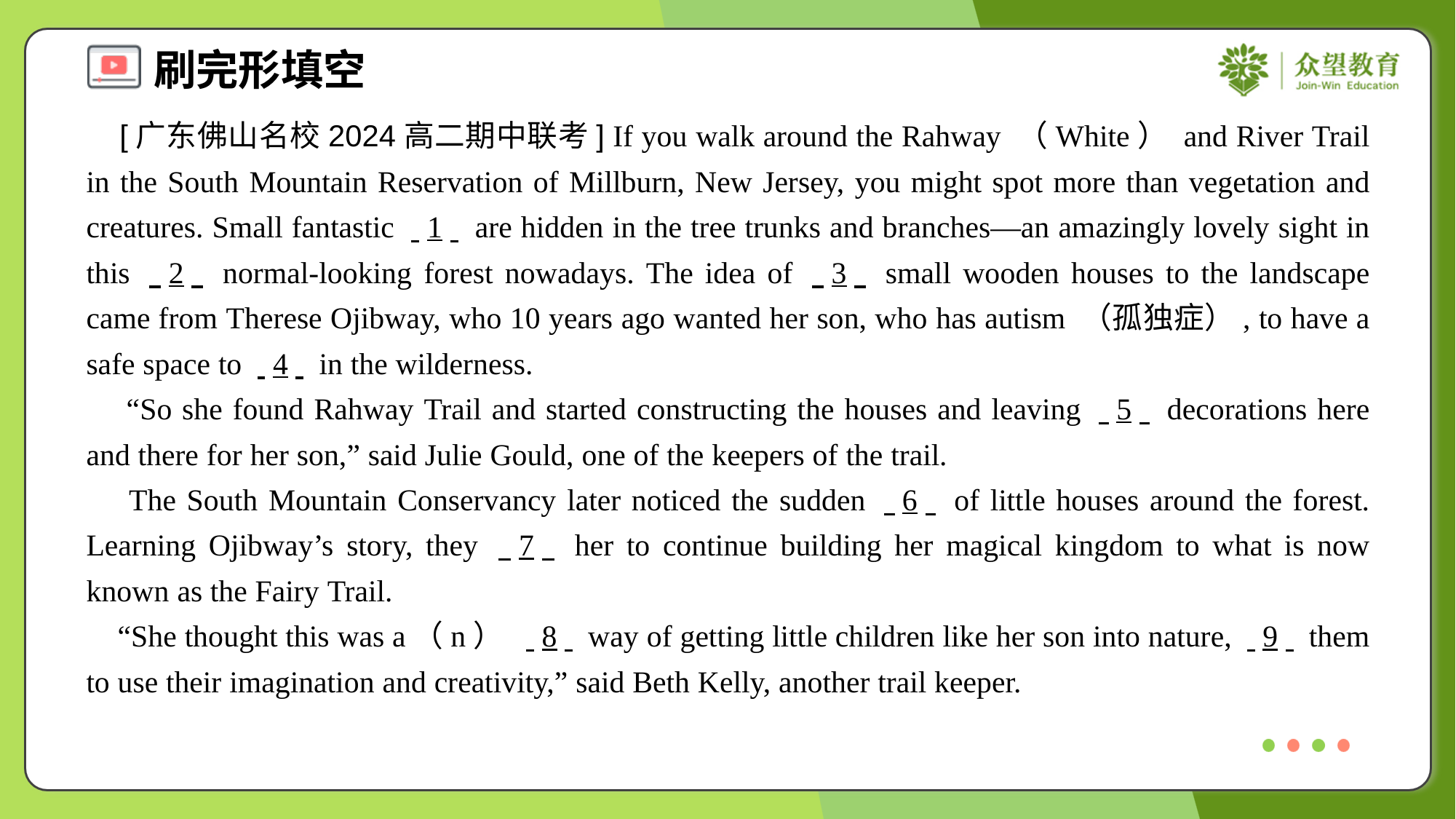

[广东佛山名校2024高二期中联考] If you walk around the Rahway （White） and River Trail in the South Mountain Reservation of Millburn, New Jersey, you might spot more than vegetation and creatures. Small fantastic . .1. . are hidden in the tree trunks and branches—an amazingly lovely sight in this . .2. . normal-looking forest nowadays. The idea of . .3. . small wooden houses to the landscape came from Therese Ojibway, who 10 years ago wanted her son, who has autism （孤独症）, to have a safe space to . .4. . in the wilderness.
    “So she found Rahway Trail and started constructing the houses and leaving . .5. . decorations here and there for her son,” said Julie Gould, one of the keepers of the trail.
    The South Mountain Conservancy later noticed the sudden . .6. . of little houses around the forest. Learning Ojibway’s story, they . .7. . her to continue building her magical kingdom to what is now known as the Fairy Trail.
    “She thought this was a（n） . .8. . way of getting little children like her son into nature, . .9. . them to use their imagination and creativity,” said Beth Kelly, another trail keeper.